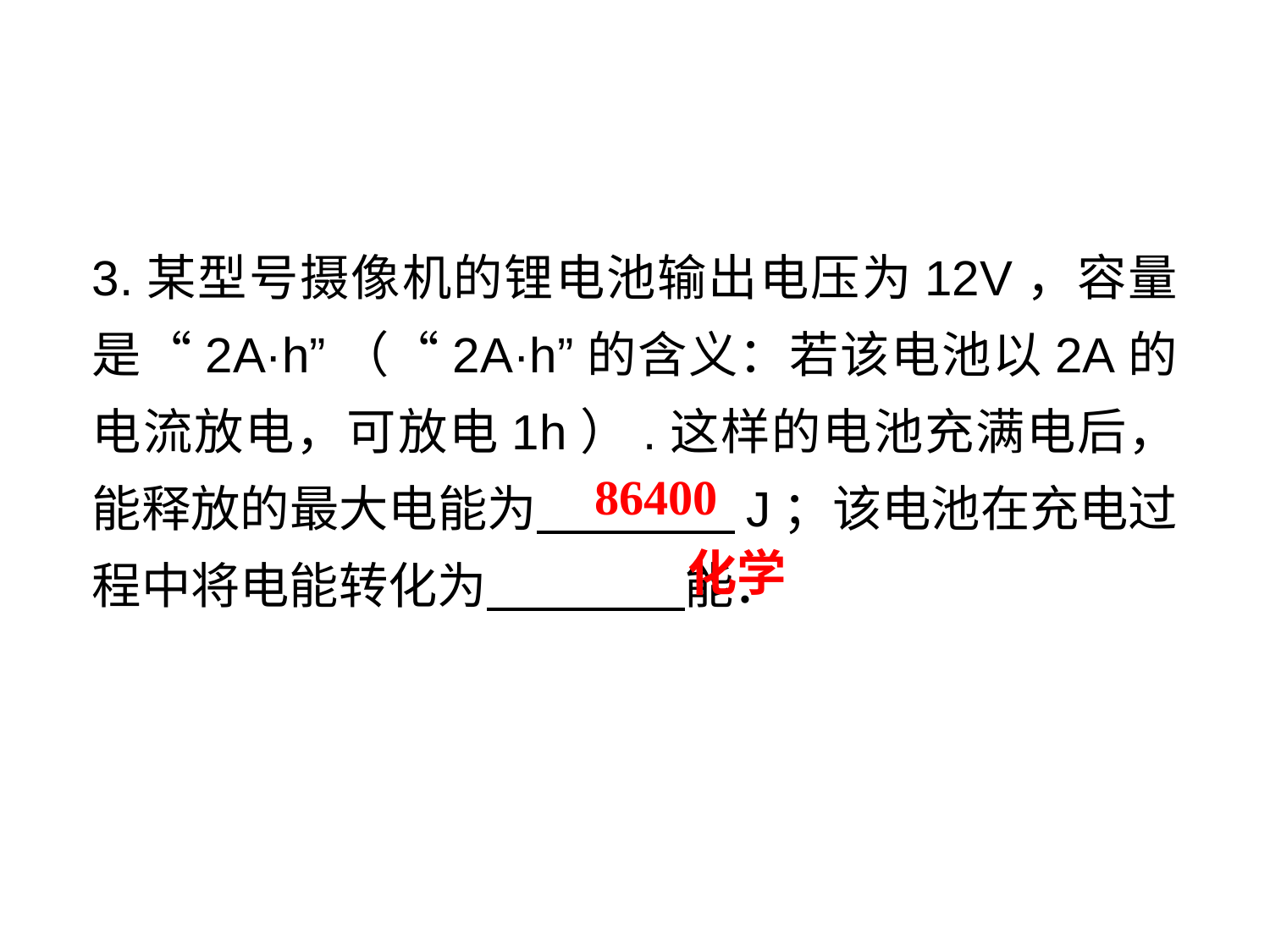

3.某型号摄像机的锂电池输出电压为12V，容量是“2A·h”（“2A·h”的含义：若该电池以2A的电流放电，可放电1h）.这样的电池充满电后，能释放的最大电能为　         　J；该电池在充电过程中将电能转化为　         　能．
86400
化学